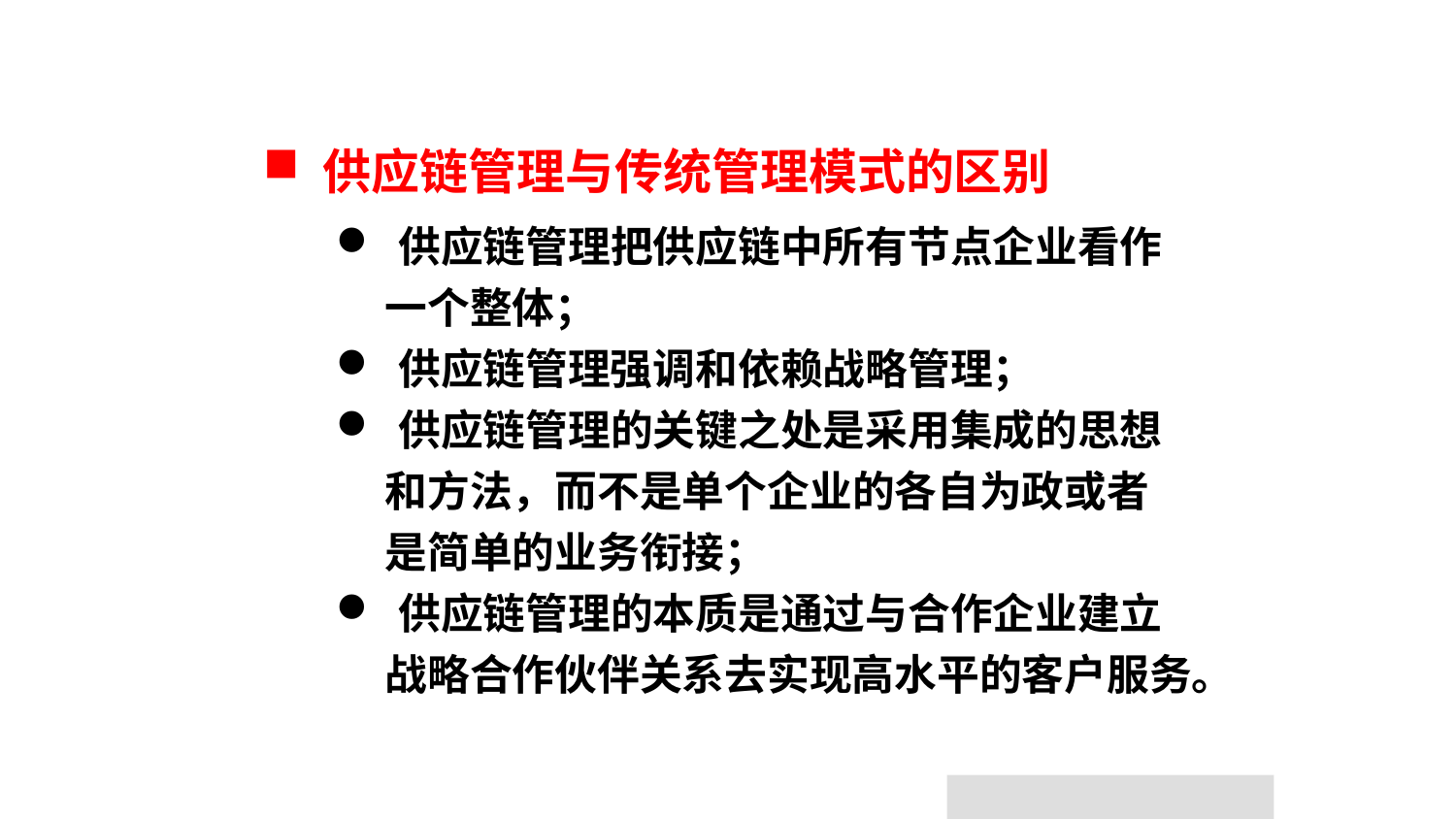

供应链管理与传统管理模式的区别
 供应链管理把供应链中所有节点企业看作
    一个整体；
 供应链管理强调和依赖战略管理；
 供应链管理的关键之处是采用集成的思想
    和方法，而不是单个企业的各自为政或者
    是简单的业务衔接；
 供应链管理的本质是通过与合作企业建立
    战略合作伙伴关系去实现高水平的客户服务。